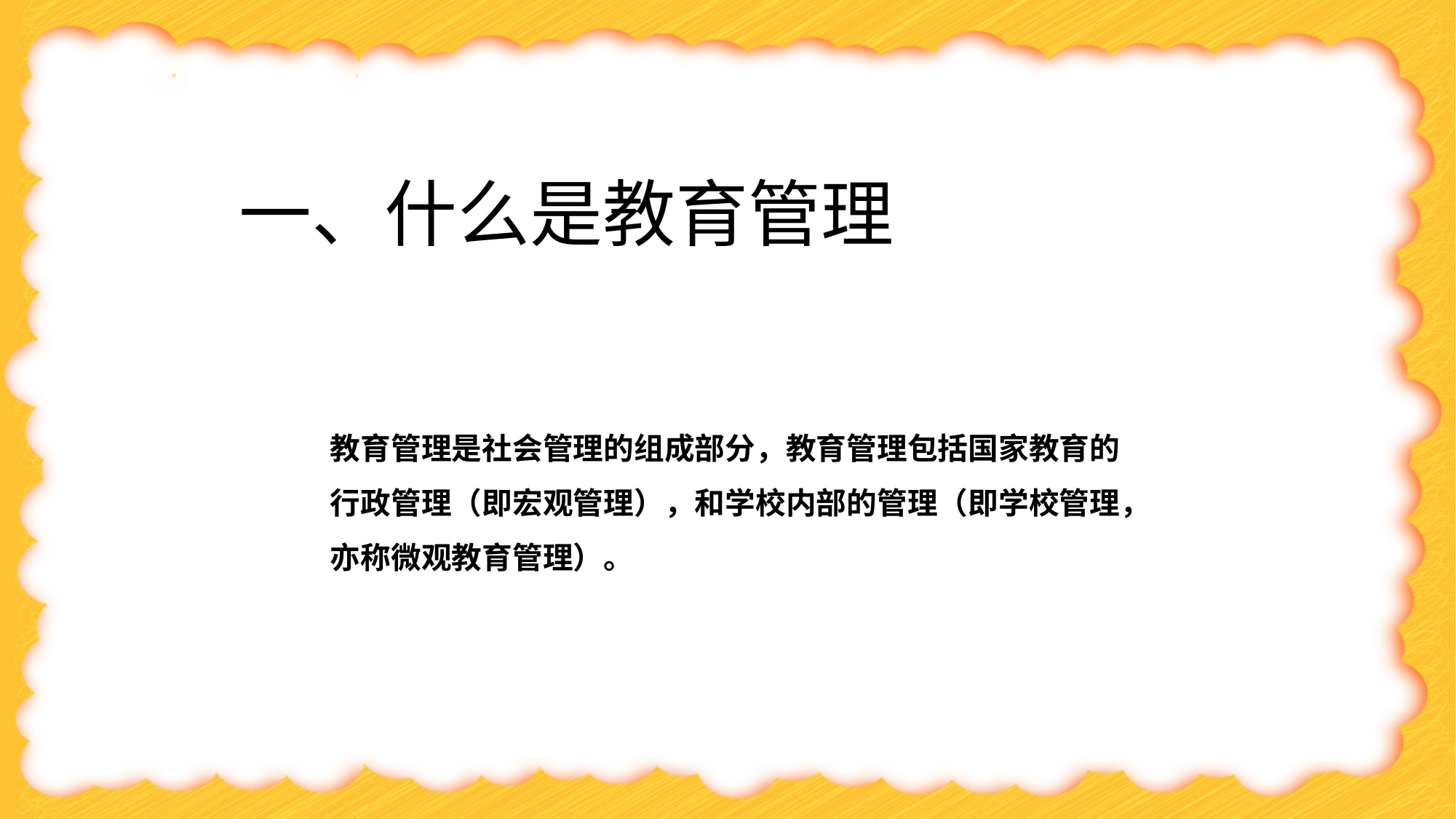

一、什么是教育管理
教育管理是社会管理的组成部分，教育管理包括国家教育的行政管理（即宏观管理），和学校内部的管理（即学校管理，亦称微观教育管理）。